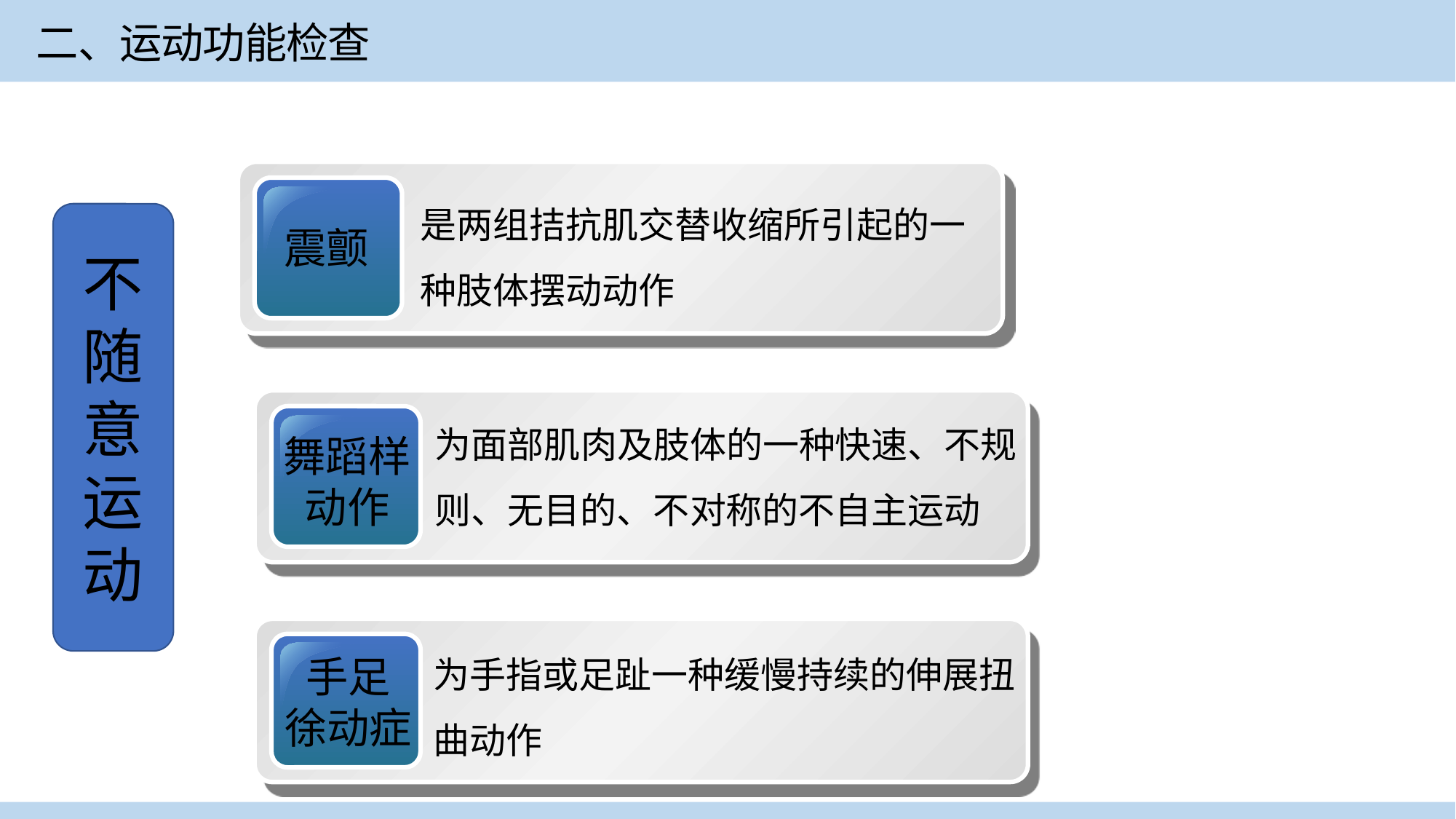

二、运动功能检查

是两组拮抗肌交替收缩所引起的一种肢体摆动动作

震颤
不
随
意
运
动

为面部肌肉及肢体的一种快速、不规则、无目的、不对称的不自主运动

舞蹈样
动作

为手指或足趾一种缓慢持续的伸展扭曲动作

手足
徐动症